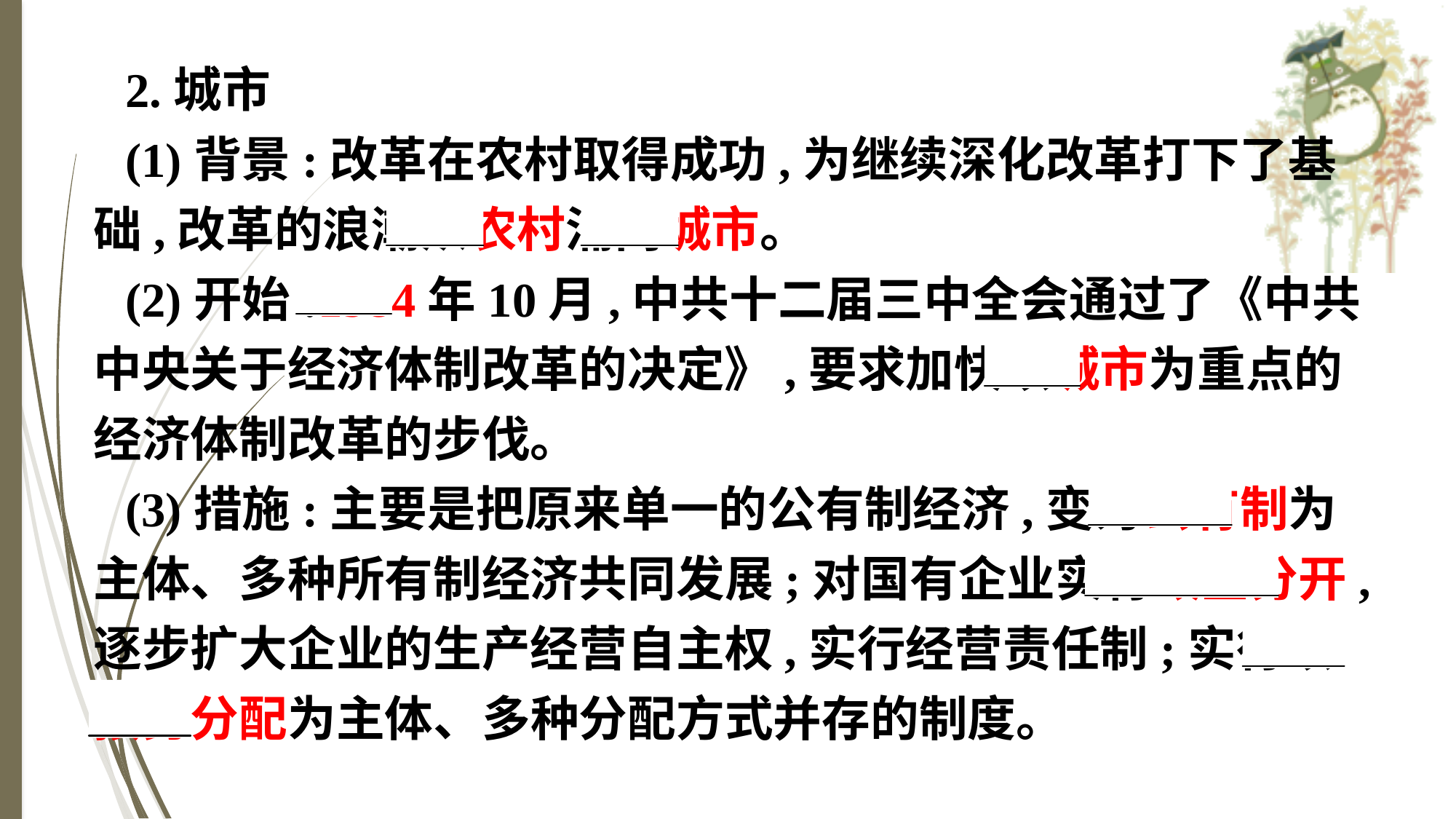

2.城市
(1)背景:改革在农村取得成功,为继续深化改革打下了基础,改革的浪潮从农村涌向城市。
(2)开始:1984年10月,中共十二届三中全会通过了《中共中央关于经济体制改革的决定》,要求加快以城市为重点的经济体制改革的步伐。
(3)措施:主要是把原来单一的公有制经济,变为公有制为主体、多种所有制经济共同发展;对国有企业实行政企分开,逐步扩大企业的生产经营自主权,实行经营责任制;实行以按劳分配为主体、多种分配方式并存的制度。